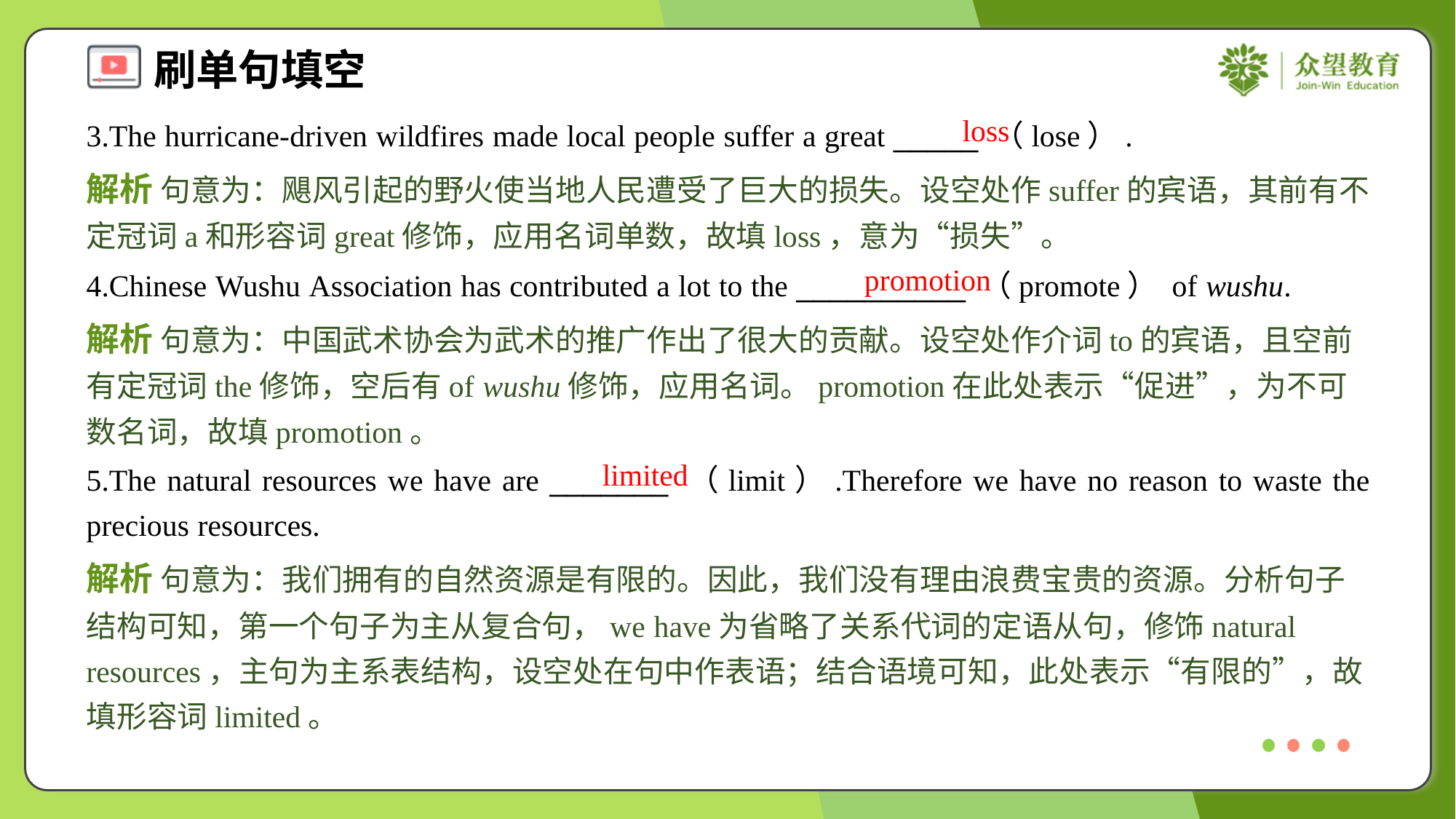

loss
3.The hurricane-driven wildfires made local people suffer a great _____ （lose）.
解析 句意为：飓风引起的野火使当地人民遭受了巨大的损失。设空处作suffer的宾语，其前有不定冠词a和形容词great修饰，应用名词单数，故填loss，意为“损失”。
promotion
4.Chinese Wushu Association has contributed a lot to the __________ （promote） of wushu.
解析 句意为：中国武术协会为武术的推广作出了很大的贡献。设空处作介词to的宾语，且空前有定冠词the修饰，空后有of wushu修饰，应用名词。promotion在此处表示“促进”，为不可数名词，故填promotion。
limited
5.The natural resources we have are _______ （limit）.Therefore we have no reason to waste the precious resources.
解析 句意为：我们拥有的自然资源是有限的。因此，我们没有理由浪费宝贵的资源。分析句子结构可知，第一个句子为主从复合句，we have为省略了关系代词的定语从句，修饰natural resources，主句为主系表结构，设空处在句中作表语；结合语境可知，此处表示“有限的”，故填形容词limited。